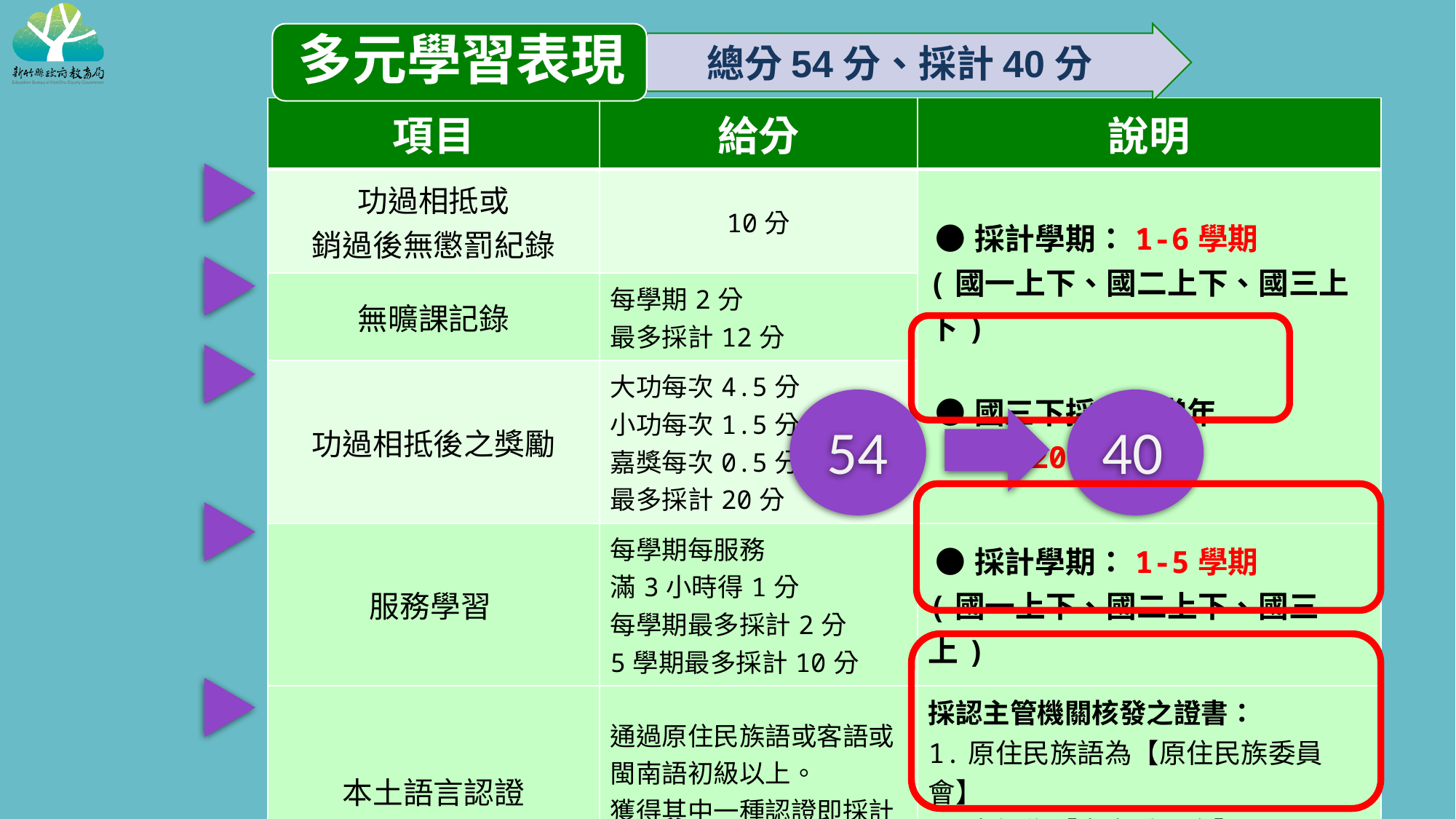

多元學習表現
總分54分、採計40分
| 項目 | 給分 | 說明 |
| --- | --- | --- |
| 功過相抵或 銷過後無懲罰紀錄 | 10分 | ●採計學期：1-6學期 (國一上下、國二上下、國三上下) ●國三下採計至當年 4月20日止 |
| 無曠課記錄 | 每學期2分 最多採計12分 |  |
| 功過相抵後之獎勵 | 大功每次4.5分 小功每次1.5分 嘉獎每次0.5分 最多採計20分 |  |
| 服務學習 | 每學期每服務 滿3小時得1分 每學期最多採計2分 5學期最多採計10分 | ●採計學期：1-5學期 (國一上下、國二上下、國三上) |
| 本土語言認證 | 通過原住民族語或客語或閩南語初級以上。 獲得其中一種認證即採計2分，最多採計2分。 | 採認主管機關核發之證書： 1.原住民族語為【原住民族委員會】 2.客語為【客家委員會】 3.閩南語為【教育部】 |

40

54